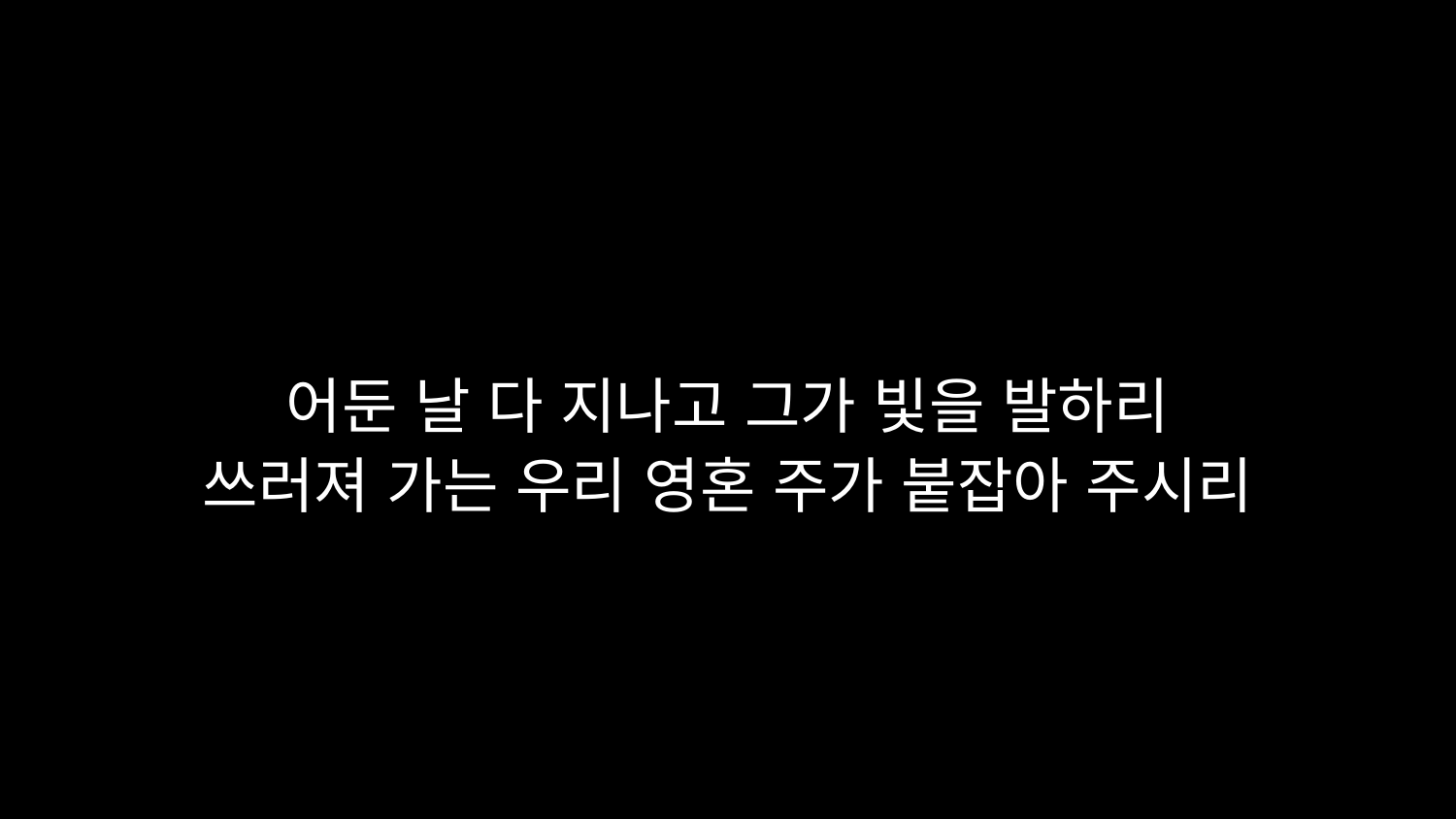

# 어둔 날 다 지나고 그가 빛을 발하리 쓰러져 가는 우리 영혼 주가 붙잡아 주시리